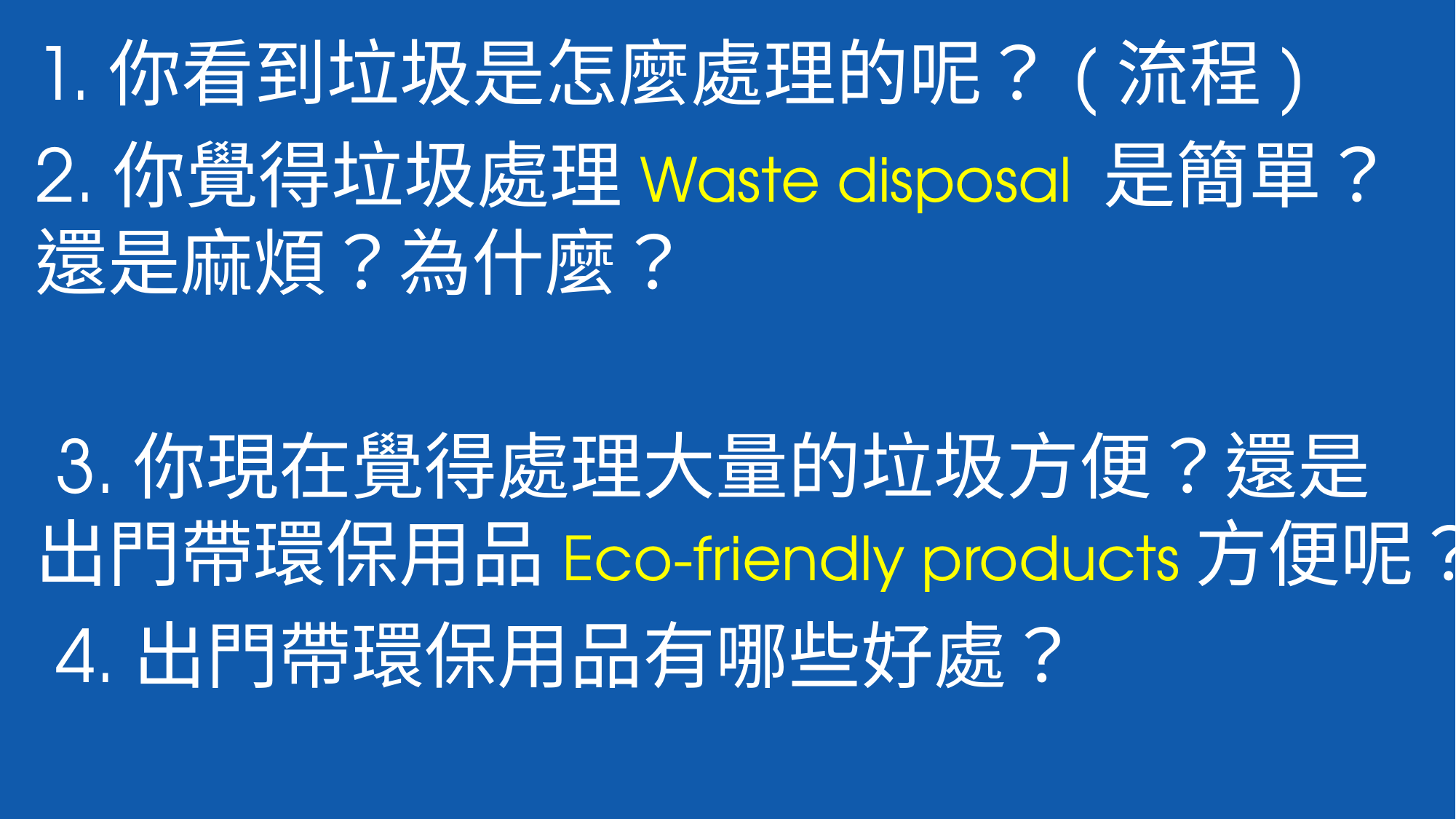

1.你看到垃圾是怎麼處理的呢？(流程)
2.你覺得垃圾處理Waste disposal 是簡單？還是麻煩？為什麼？

 3.你現在覺得處理大量的垃圾方便？還是出門帶環保用品Eco-friendly products方便呢？
 4.出門帶環保用品有哪些好處？